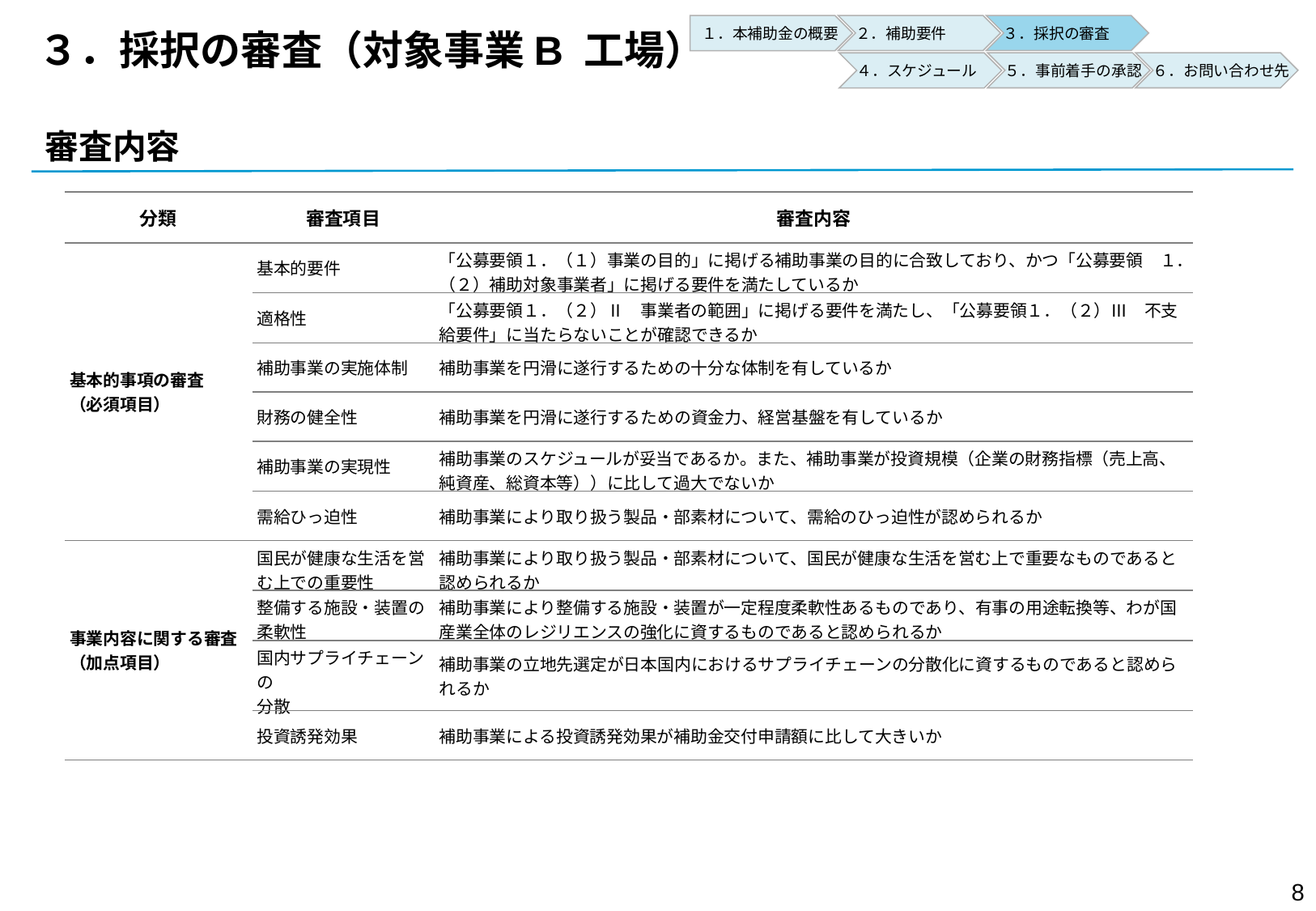

２．補助要件
３．採択の審査
１．本補助金の概要
# ３．採択の審査（対象事業B 工場）
５．事前着手の承認
６．お問い合わせ先
４．スケジュール
審査内容
| 分類 | 審査項目 | 審査内容 |
| --- | --- | --- |
| 基本的事項の審査 （必須項目） | 基本的要件 | 「公募要領１．（１）事業の目的」に掲げる補助事業の目的に合致しており、かつ「公募要領　１．（２）補助対象事業者」に掲げる要件を満たしているか |
|  | 適格性 | 「公募要領１．（２）Ⅱ　事業者の範囲」に掲げる要件を満たし、「公募要領１．（２）Ⅲ　不支給要件」に当たらないことが確認できるか |
|  | 補助事業の実施体制 | 補助事業を円滑に遂行するための十分な体制を有しているか |
|  | 財務の健全性 | 補助事業を円滑に遂行するための資金力、経営基盤を有しているか |
|  | 補助事業の実現性 | 補助事業のスケジュールが妥当であるか。また、補助事業が投資規模（企業の財務指標（売上高、純資産、総資本等））に比して過大でないか |
|  | 需給ひっ迫性 | 補助事業により取り扱う製品・部素材について、需給のひっ迫性が認められるか |
| 事業内容に関する審査（加点項目） | 国民が健康な生活を営む上での重要性 | 補助事業により取り扱う製品・部素材について、国民が健康な生活を営む上で重要なものであると認められるか |
|  | 整備する施設・装置の 柔軟性 | 補助事業により整備する施設・装置が一定程度柔軟性あるものであり、有事の用途転換等、わが国産業全体のレジリエンスの強化に資するものであると認められるか |
|  | 国内サプライチェーンの 分散 | 補助事業の立地先選定が日本国内におけるサプライチェーンの分散化に資するものであると認められるか |
|  | 投資誘発効果 | 補助事業による投資誘発効果が補助金交付申請額に比して大きいか |
8